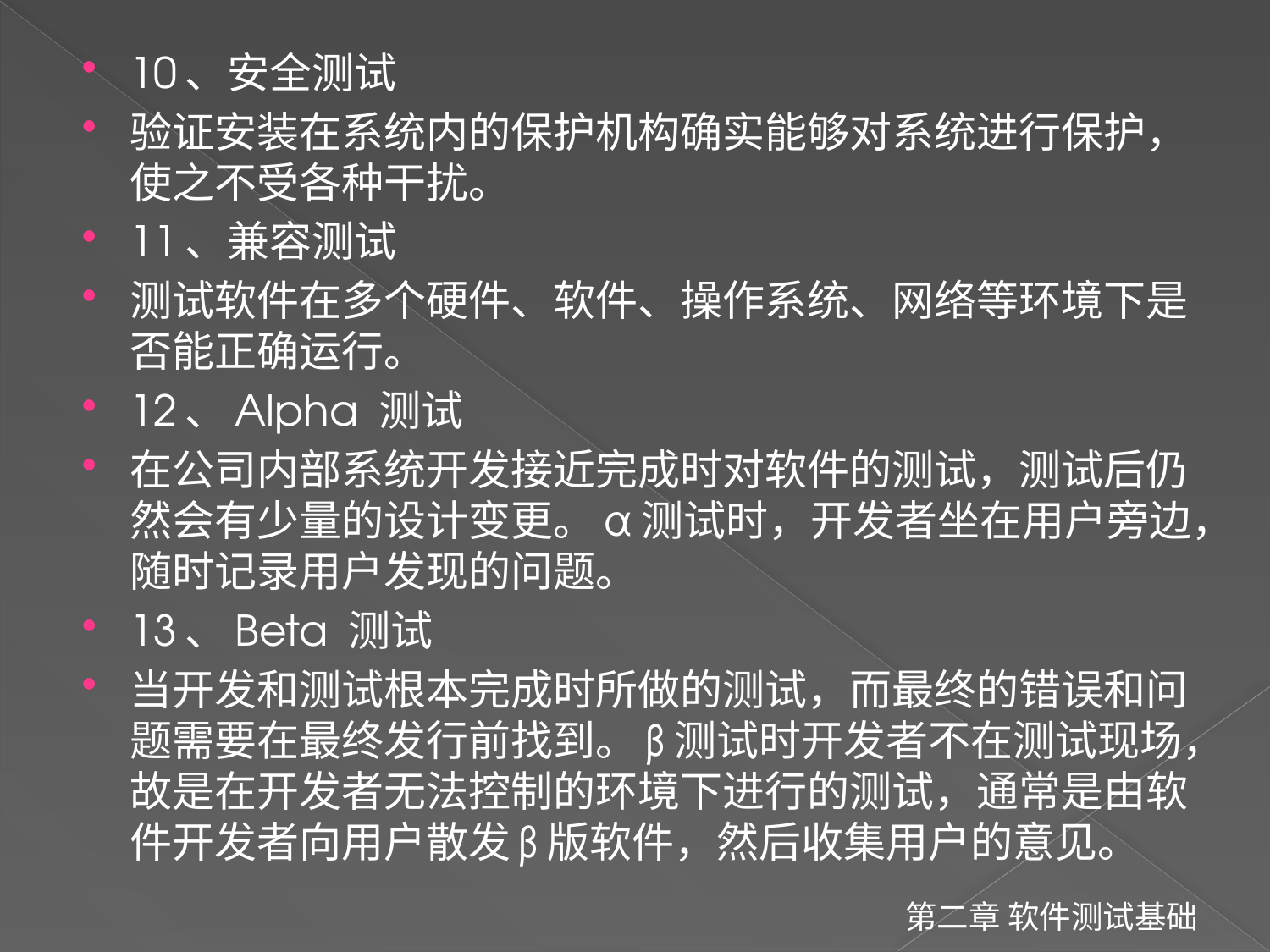

10、安全测试
验证安装在系统内的保护机构确实能够对系统进行保护，使之不受各种干扰。
11、兼容测试
测试软件在多个硬件、软件、操作系统、网络等环境下是否能正确运行。
12、Alpha 测试
在公司内部系统开发接近完成时对软件的测试，测试后仍然会有少量的设计变更。α测试时，开发者坐在用户旁边，随时记录用户发现的问题。
13、Beta 测试
当开发和测试根本完成时所做的测试，而最终的错误和问题需要在最终发行前找到。β测试时开发者不在测试现场，故是在开发者无法控制的环境下进行的测试，通常是由软件开发者向用户散发β版软件，然后收集用户的意见。